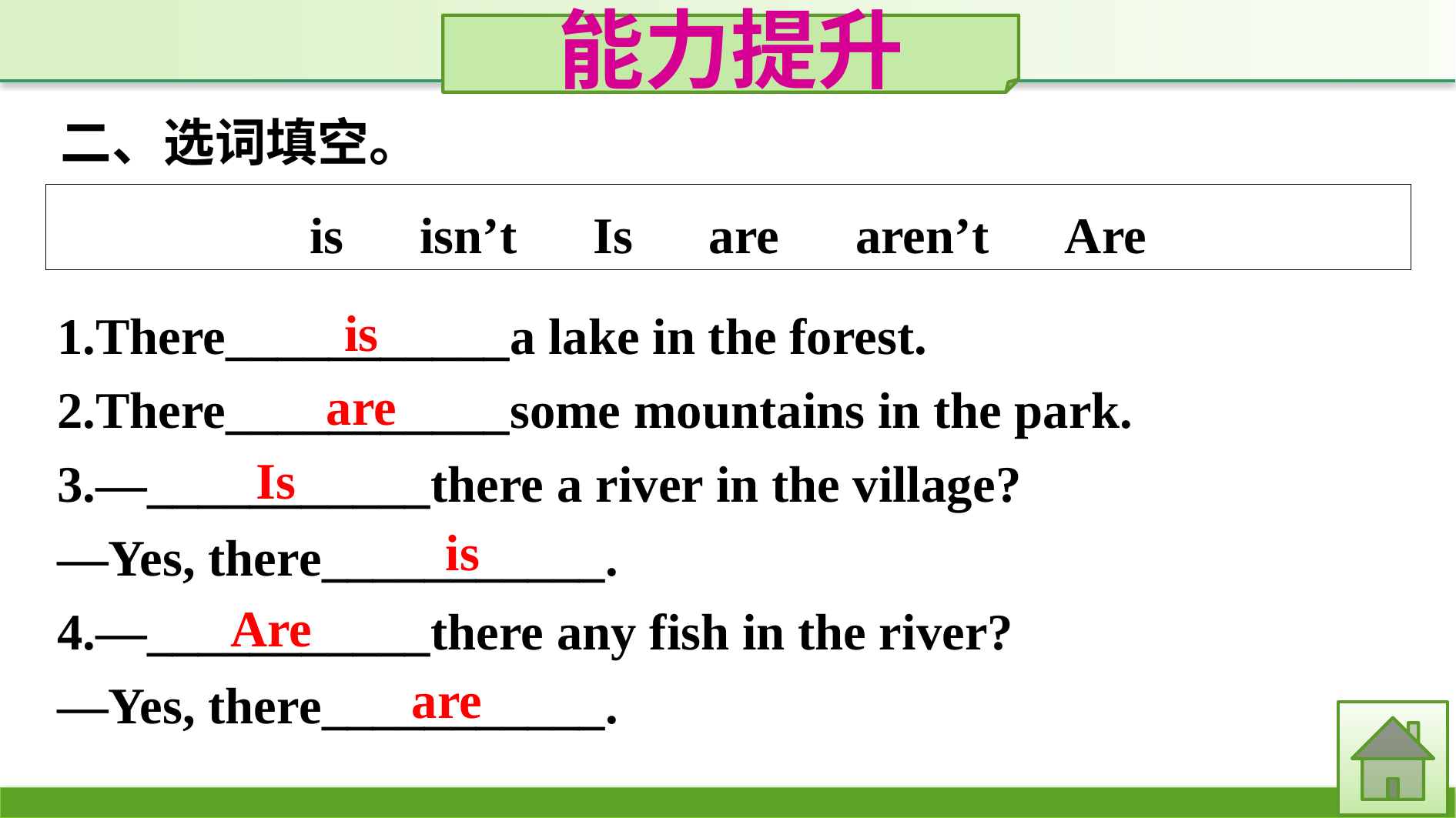

能力提升
二、选词填空。
is　isn’t　Is　are　aren’t　Are
1.There___________a lake in the forest.
2.There___________some mountains in the park.
3.—___________there a river in the village?
—Yes, there___________.
4.—___________there any fish in the river?
—Yes, there___________.
is
are
Is
is
Are
are